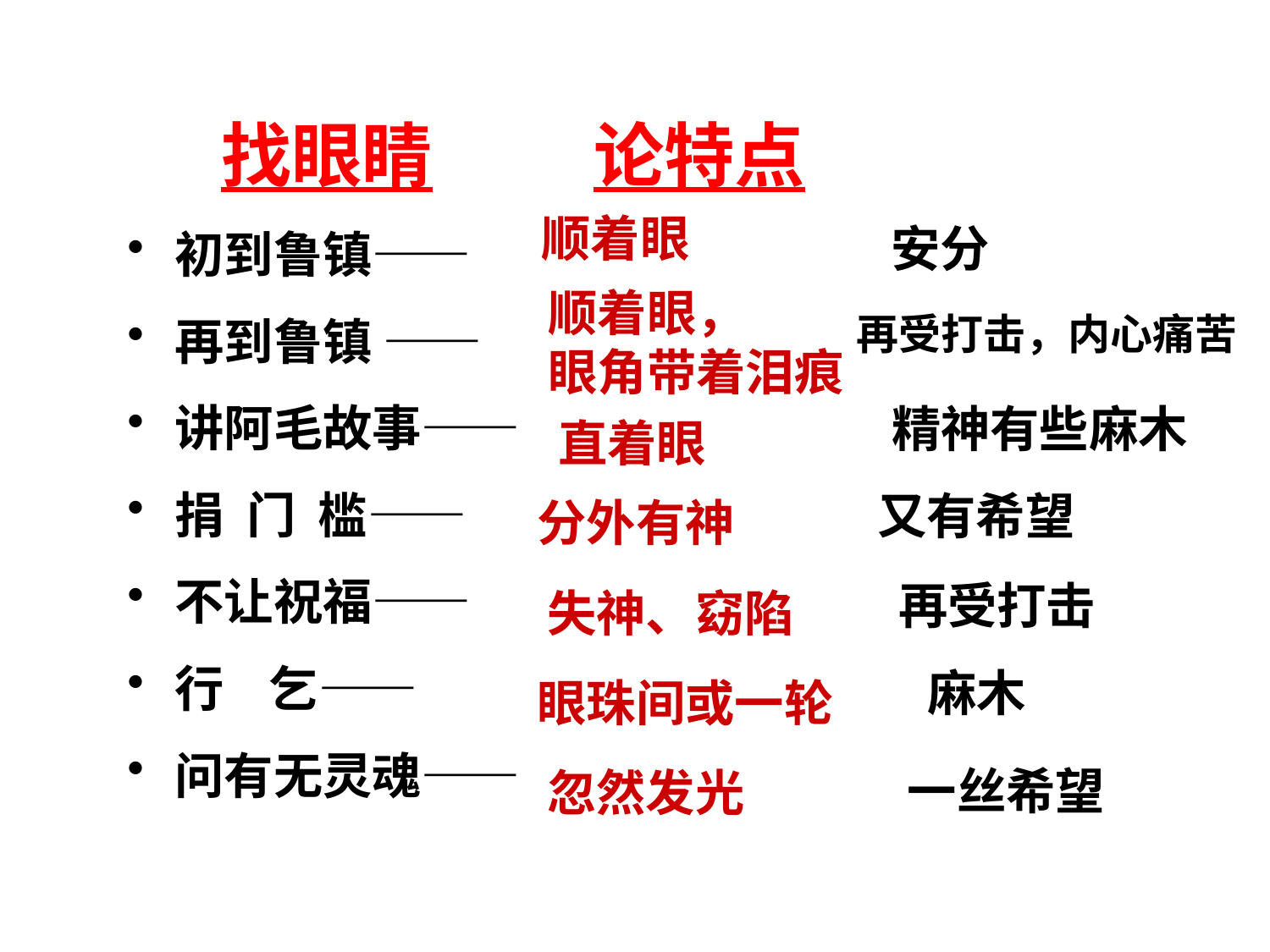

找眼睛          论特点
初到鲁镇——
再到鲁镇 ——
讲阿毛故事——
捐  门  槛——
不让祝福——
行    乞——
问有无灵魂——
顺着眼
安分
顺着眼，
眼角带着泪痕
  再受打击，内心痛苦
精神有些麻木
直着眼
又有希望
分外有神
再受打击
失神、窈陷
麻木
眼珠间或一轮
一丝希望
忽然发光